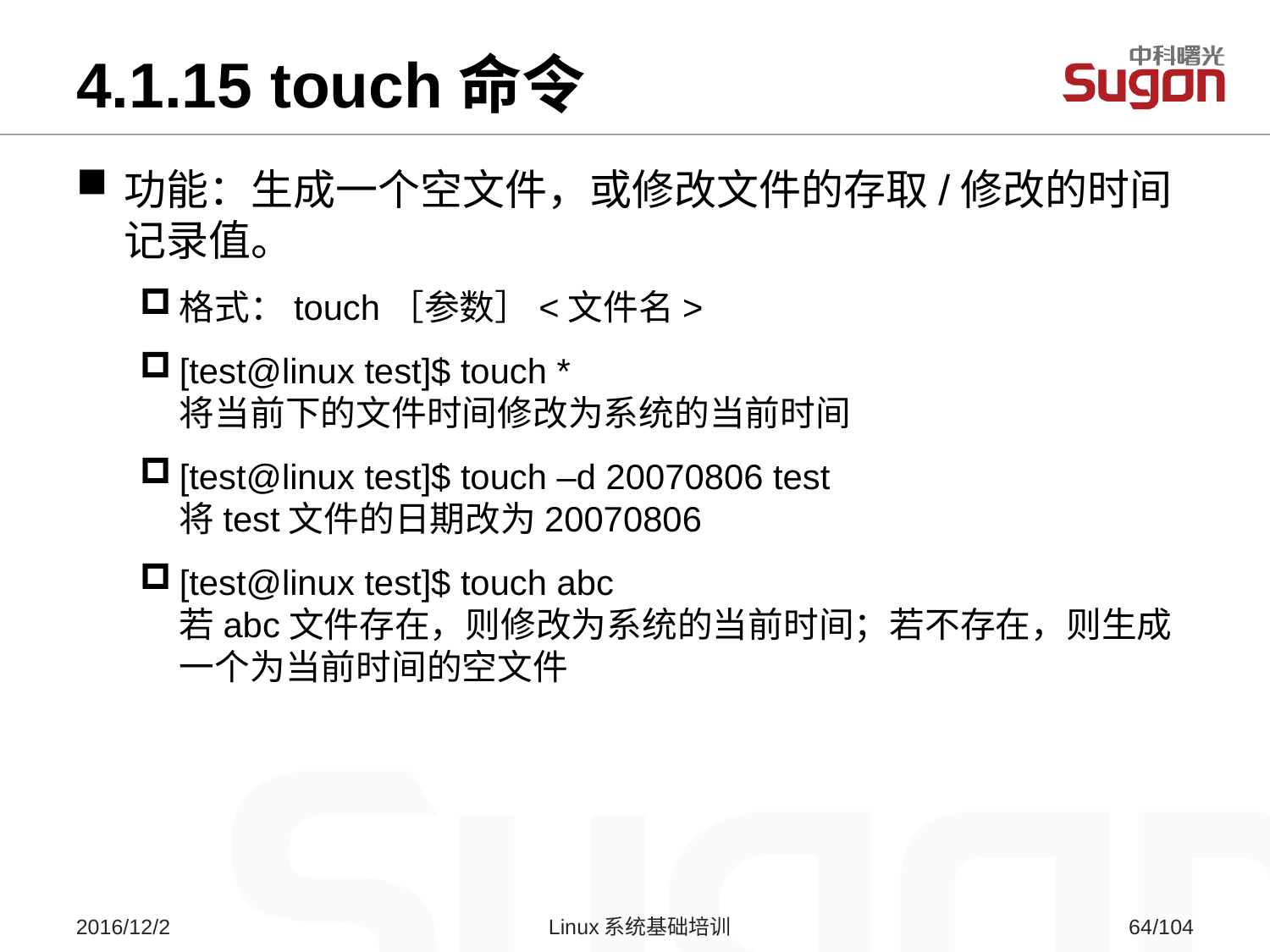

# 4.1.15 touch命令
功能：生成一个空文件，或修改文件的存取/修改的时间记录值。
格式：touch［参数］<文件名>
[test@linux test]$ touch *
将当前下的文件时间修改为系统的当前时间
[test@linux test]$ touch –d 20070806 test
将test文件的日期改为20070806
[test@linux test]$ touch abc　　　
若abc文件存在，则修改为系统的当前时间；若不存在，则生成一个为当前时间的空文件